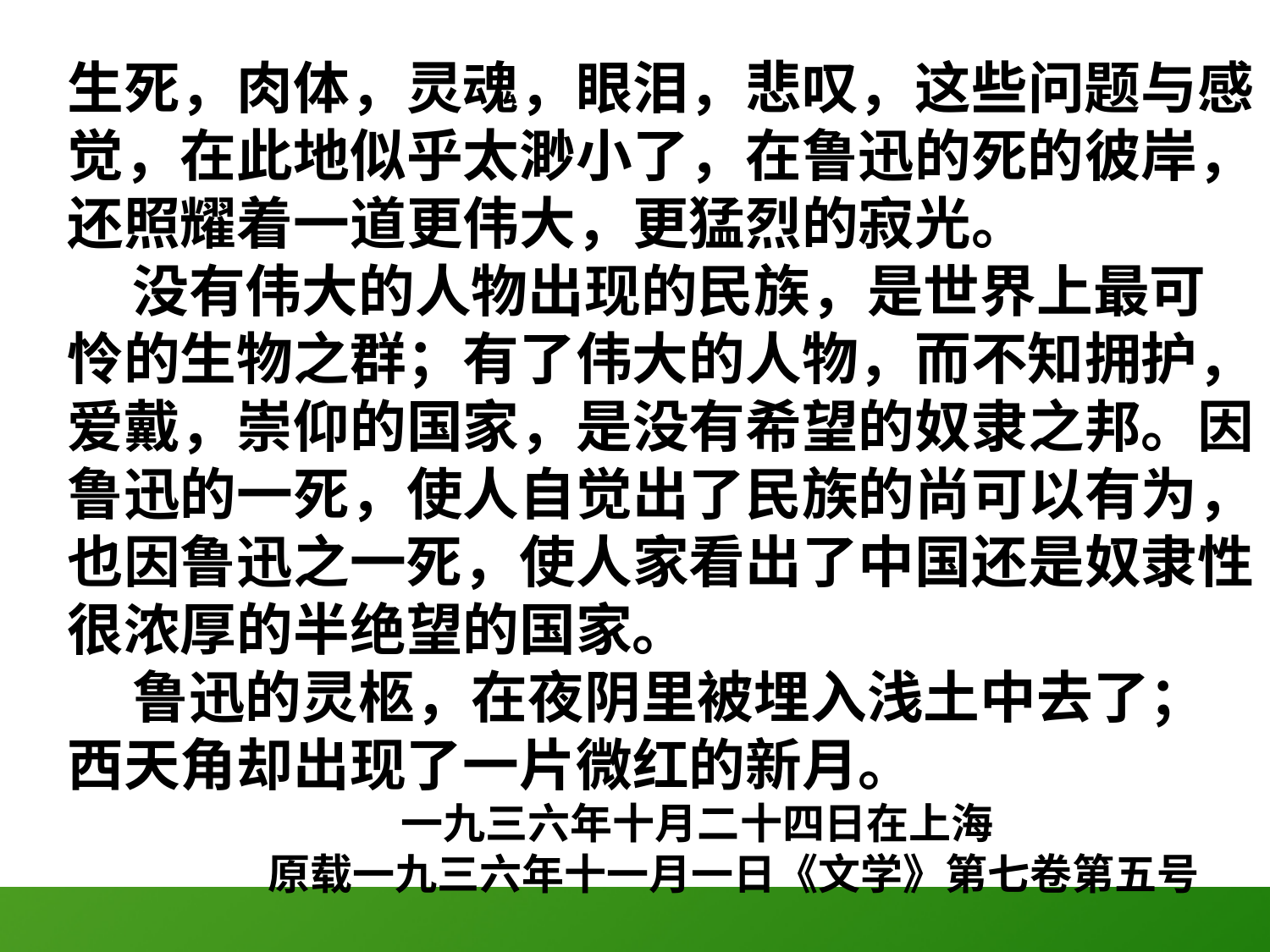

生死，肉体，灵魂，眼泪，悲叹，这些问题与感觉，在此地似乎太渺小了，在鲁迅的死的彼岸，还照耀着一道更伟大，更猛烈的寂光。
    没有伟大的人物出现的民族，是世界上最可怜的生物之群；有了伟大的人物，而不知拥护，爱戴，崇仰的国家，是没有希望的奴隶之邦。因鲁迅的一死，使人自觉出了民族的尚可以有为，也因鲁迅之一死，使人家看出了中国还是奴隶性很浓厚的半绝望的国家。
    鲁迅的灵柩，在夜阴里被埋入浅土中去了；西天角却出现了一片微红的新月。
                                  一九三六年十月二十四日在上海
                    原载一九三六年十一月一日《文学》第七卷第五号